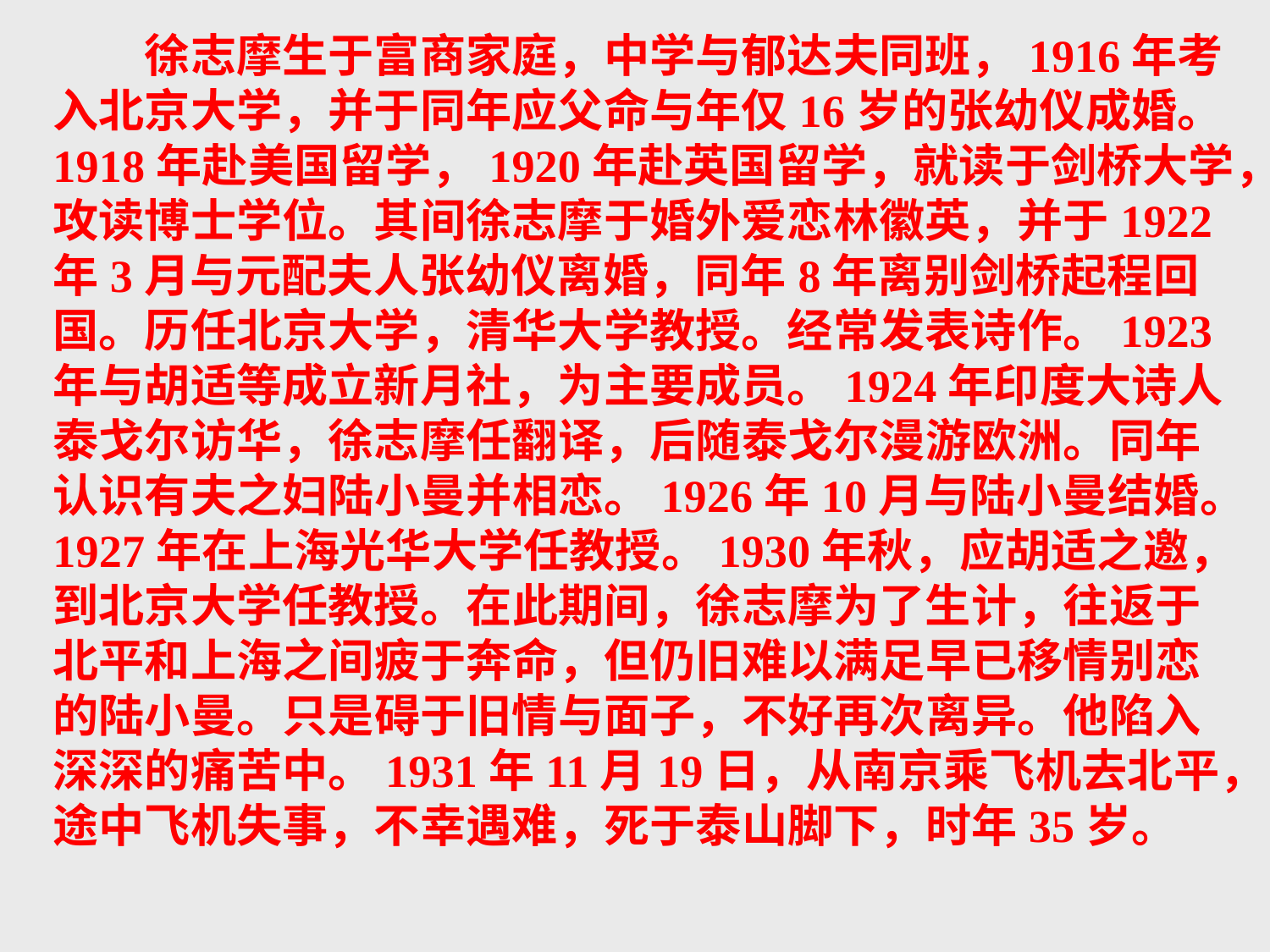

徐志摩生于富商家庭，中学与郁达夫同班，1916年考入北京大学，并于同年应父命与年仅16岁的张幼仪成婚。1918年赴美国留学，1920年赴英国留学，就读于剑桥大学，攻读博士学位。其间徐志摩于婚外爱恋林徽英，并于1922年3月与元配夫人张幼仪离婚，同年8年离别剑桥起程回国。历任北京大学，清华大学教授。经常发表诗作。1923年与胡适等成立新月社，为主要成员。1924年印度大诗人泰戈尔访华，徐志摩任翻译，后随泰戈尔漫游欧洲。同年认识有夫之妇陆小曼并相恋。1926年10月与陆小曼结婚。1927年在上海光华大学任教授。1930年秋，应胡适之邀，到北京大学任教授。在此期间，徐志摩为了生计，往返于北平和上海之间疲于奔命，但仍旧难以满足早已移情别恋的陆小曼。只是碍于旧情与面子，不好再次离异。他陷入深深的痛苦中。1931年11月19日，从南京乘飞机去北平，途中飞机失事，不幸遇难，死于泰山脚下，时年35岁。